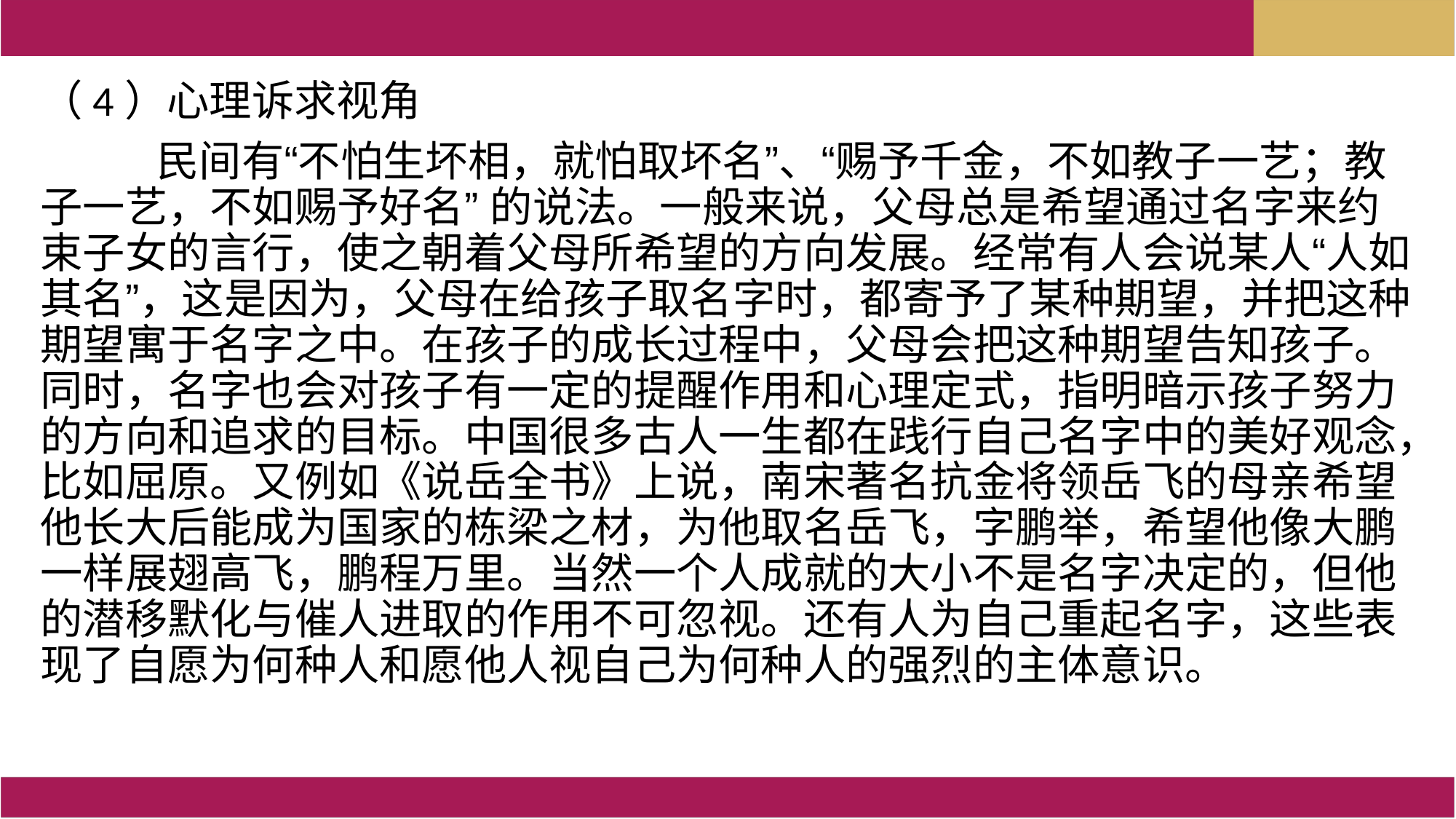

（4）心理诉求视角
         民间有“不怕生坏相，就怕取坏名”、“赐予千金，不如教子一艺；教子一艺，不如赐予好名” 的说法。一般来说，父母总是希望通过名字来约束子女的言行，使之朝着父母所希望的方向发展。经常有人会说某人“人如其名”，这是因为，父母在给孩子取名字时，都寄予了某种期望，并把这种期望寓于名字之中。在孩子的成长过程中，父母会把这种期望告知孩子。同时，名字也会对孩子有一定的提醒作用和心理定式，指明暗示孩子努力的方向和追求的目标。中国很多古人一生都在践行自己名字中的美好观念，比如屈原。又例如《说岳全书》上说，南宋著名抗金将领岳飞的母亲希望他长大后能成为国家的栋梁之材，为他取名岳飞，字鹏举，希望他像大鹏一样展翅高飞，鹏程万里。当然一个人成就的大小不是名字决定的，但他的潜移默化与催人进取的作用不可忽视。还有人为自己重起名字，这些表现了自愿为何种人和愿他人视自己为何种人的强烈的主体意识。